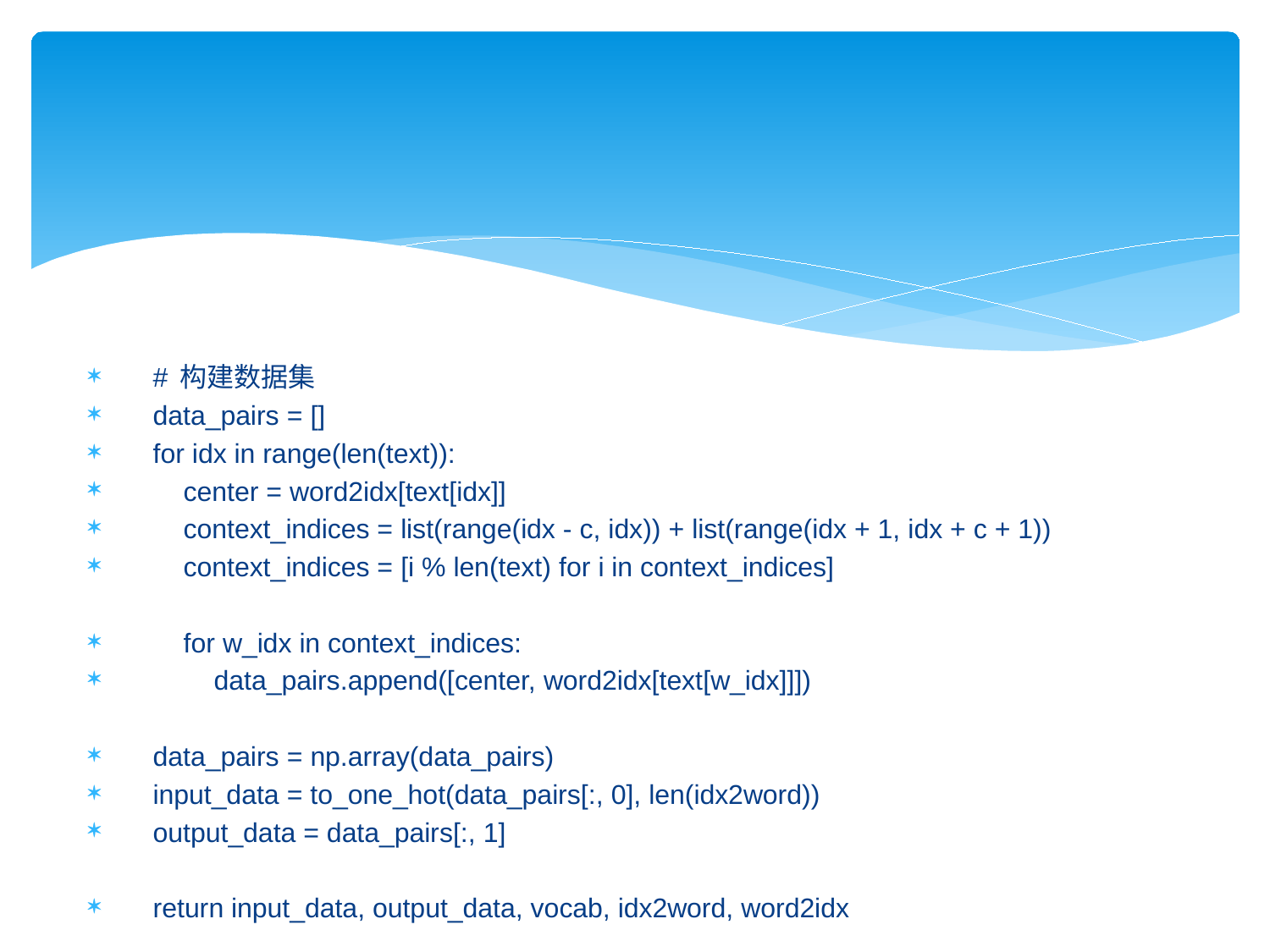

# 构建数据集
    data_pairs = []
    for idx in range(len(text)):
        center = word2idx[text[idx]]
        context_indices = list(range(idx - c, idx)) + list(range(idx + 1, idx + c + 1))
        context_indices = [i % len(text) for i in context_indices]

        for w_idx in context_indices:
            data_pairs.append([center, word2idx[text[w_idx]]])

    data_pairs = np.array(data_pairs)
    input_data = to_one_hot(data_pairs[:, 0], len(idx2word))
    output_data = data_pairs[:, 1]

    return input_data, output_data, vocab, idx2word, word2idx